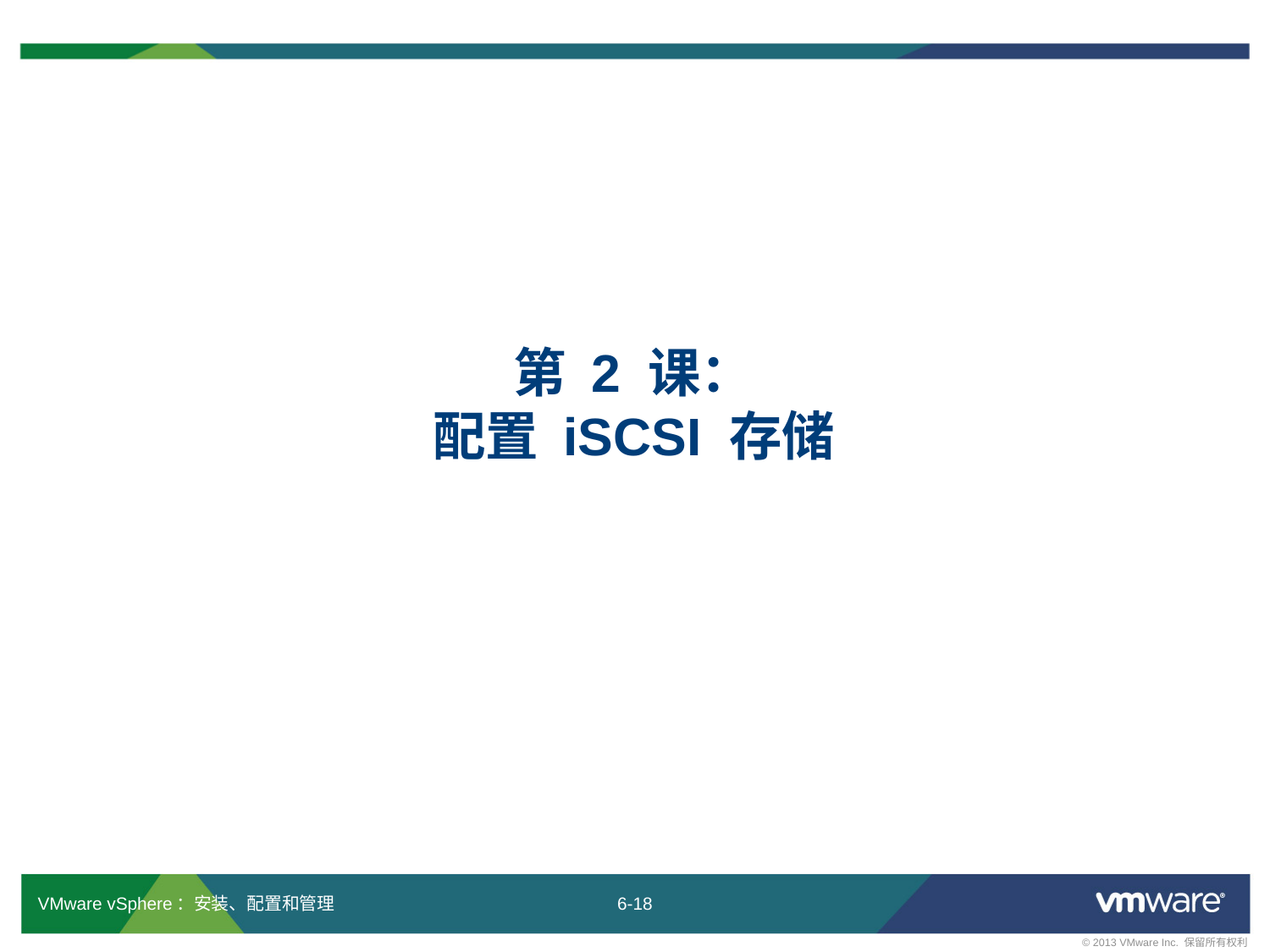

# 第 2 课： 配置 iSCSI 存储